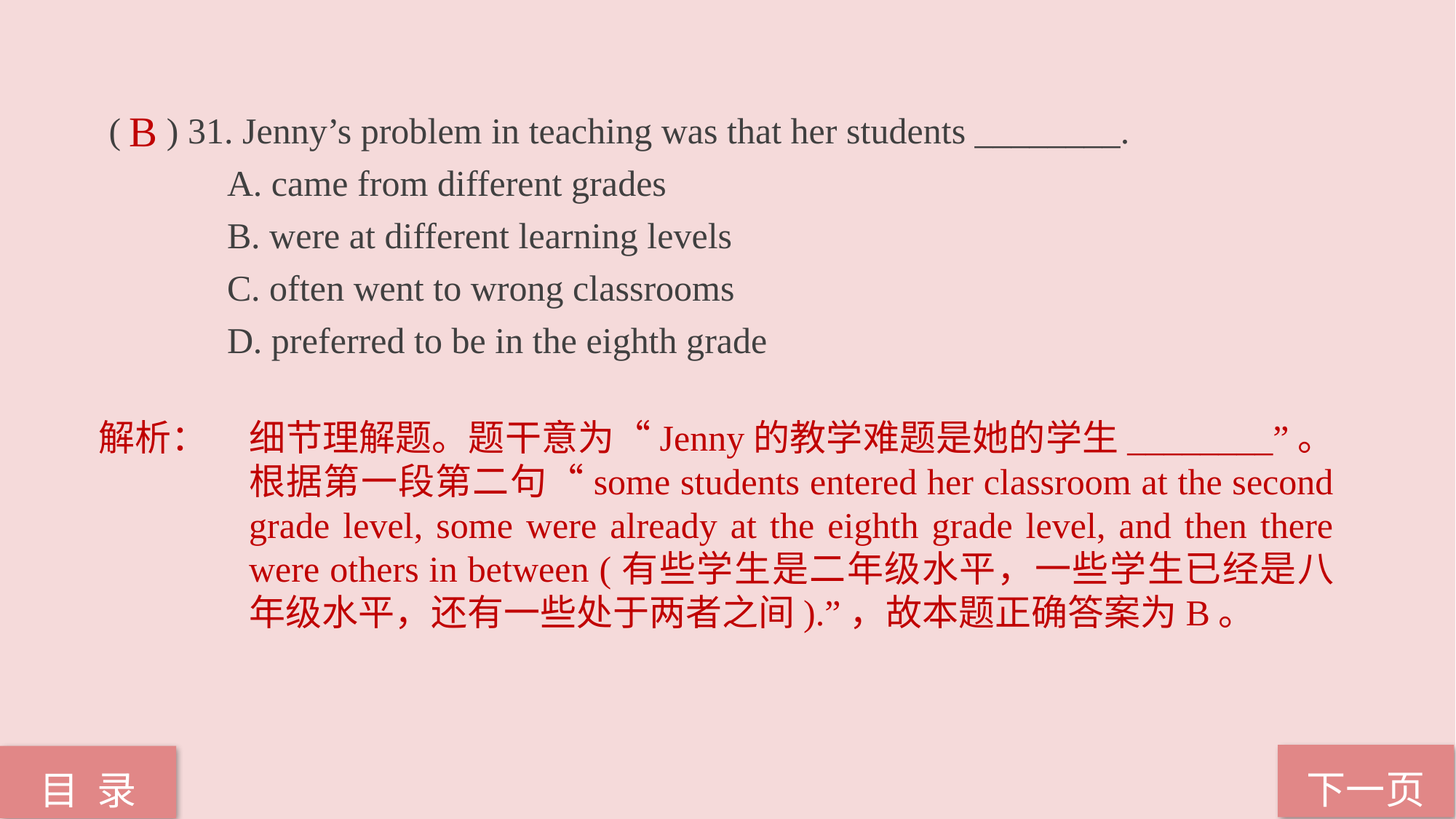

(     ) 31. Jenny’s problem in teaching was that her students ________.
	 A. came from different grades
	 B. were at different learning levels
	 C. often went to wrong classrooms
	 D. preferred to be in the eighth grade
B
解析：	细节理解题。题干意为“Jenny的教学难题是她的学生________”。根据第一段第二句“some students entered her classroom at the second grade level, some were already at the eighth grade level, and then there were others in between (有些学生是二年级水平，一些学生已经是八年级水平，还有一些处于两者之间).”，故本题正确答案为B。